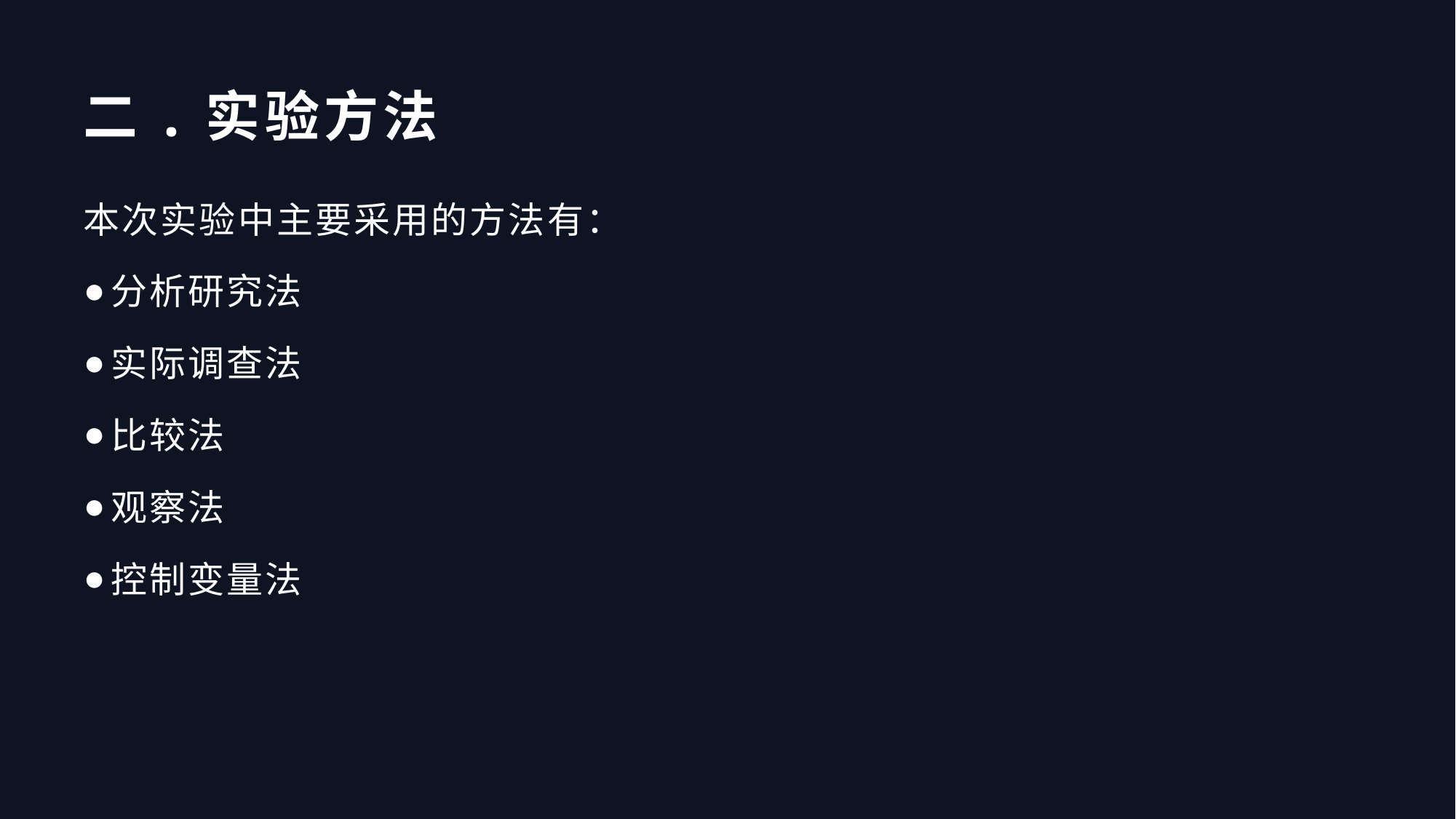

# 二.实验方法
本次实验中主要采用的方法有：
分析研究法
实际调查法
比较法
观察法
控制变量法